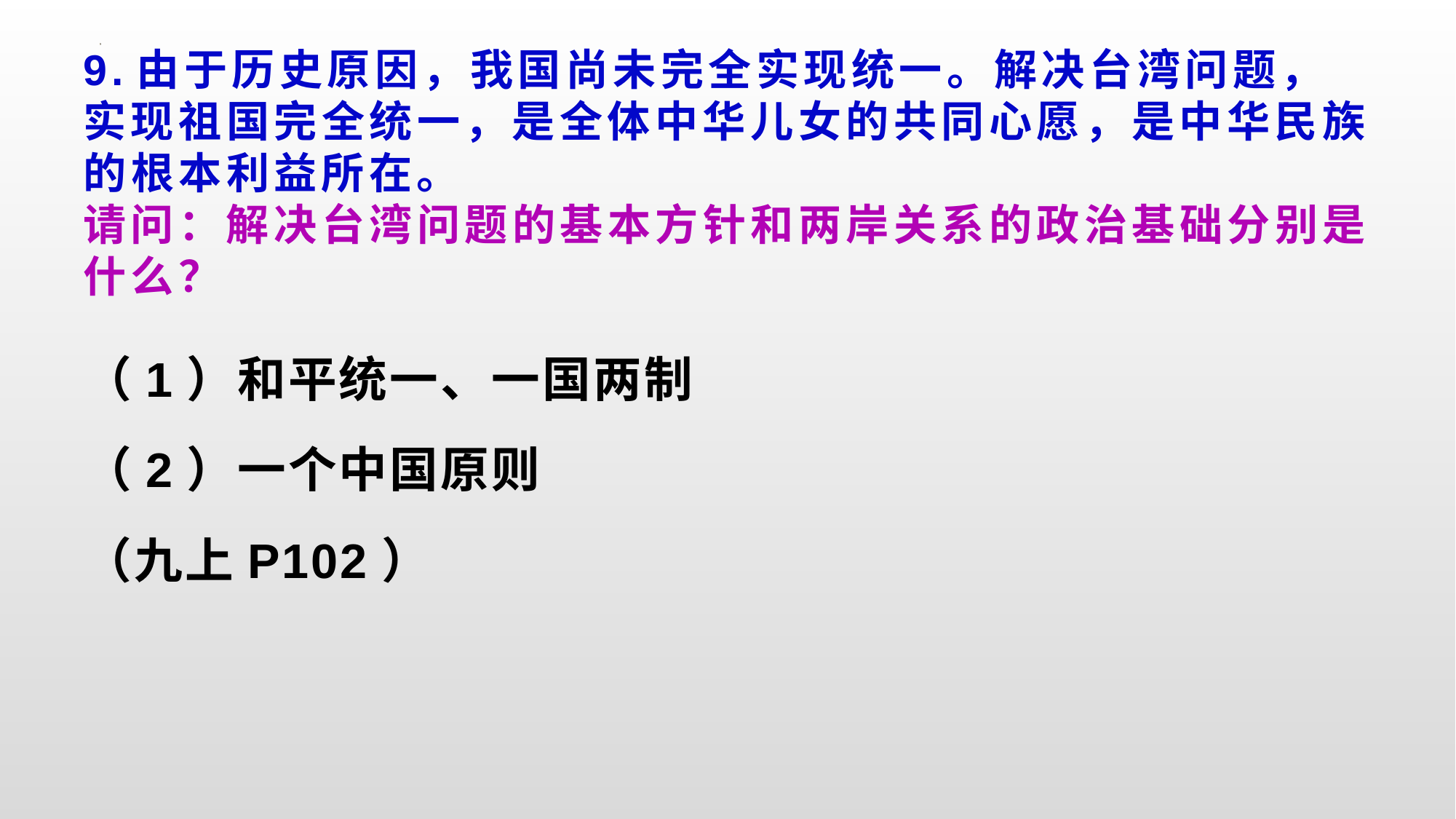

# 9.由于历史原因，我国尚未完全实现统一。解决台湾问题，实现祖国完全统一，是全体中华儿女的共同心愿，是中华民族的根本利益所在。 请问：解决台湾问题的基本方针和两岸关系的政治基础分别是什么？
（1）和平统一、一国两制
（2）一个中国原则
（九上P102）